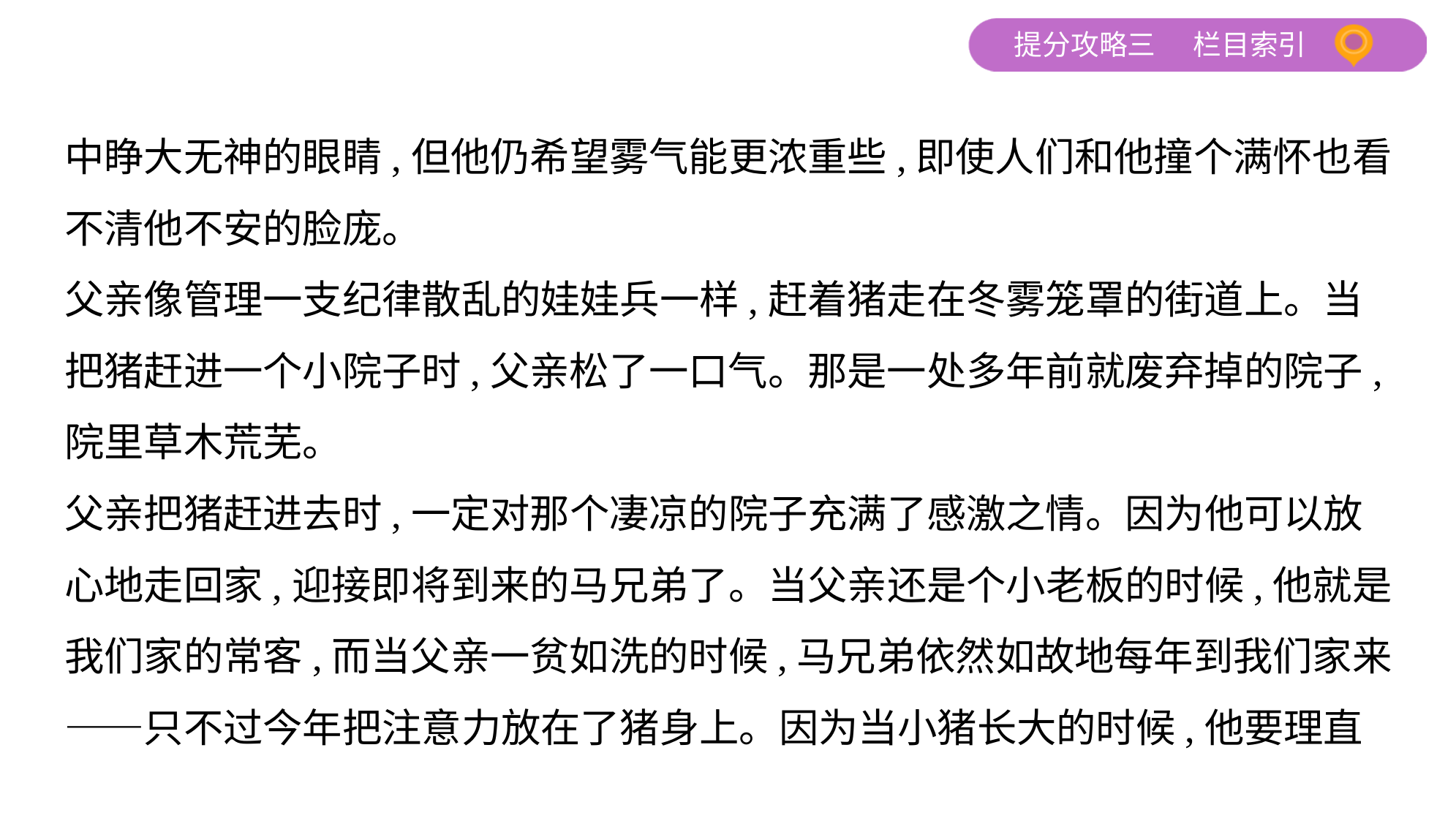

中睁大无神的眼睛,但他仍希望雾气能更浓重些,即使人们和他撞个满怀也看
不清他不安的脸庞。
父亲像管理一支纪律散乱的娃娃兵一样,赶着猪走在冬雾笼罩的街道上。当
把猪赶进一个小院子时,父亲松了一口气。那是一处多年前就废弃掉的院子,
院里草木荒芜。
父亲把猪赶进去时,一定对那个凄凉的院子充满了感激之情。因为他可以放
心地走回家,迎接即将到来的马兄弟了。当父亲还是个小老板的时候,他就是
我们家的常客,而当父亲一贫如洗的时候,马兄弟依然如故地每年到我们家来
——只不过今年把注意力放在了猪身上。因为当小猪长大的时候,他要理直